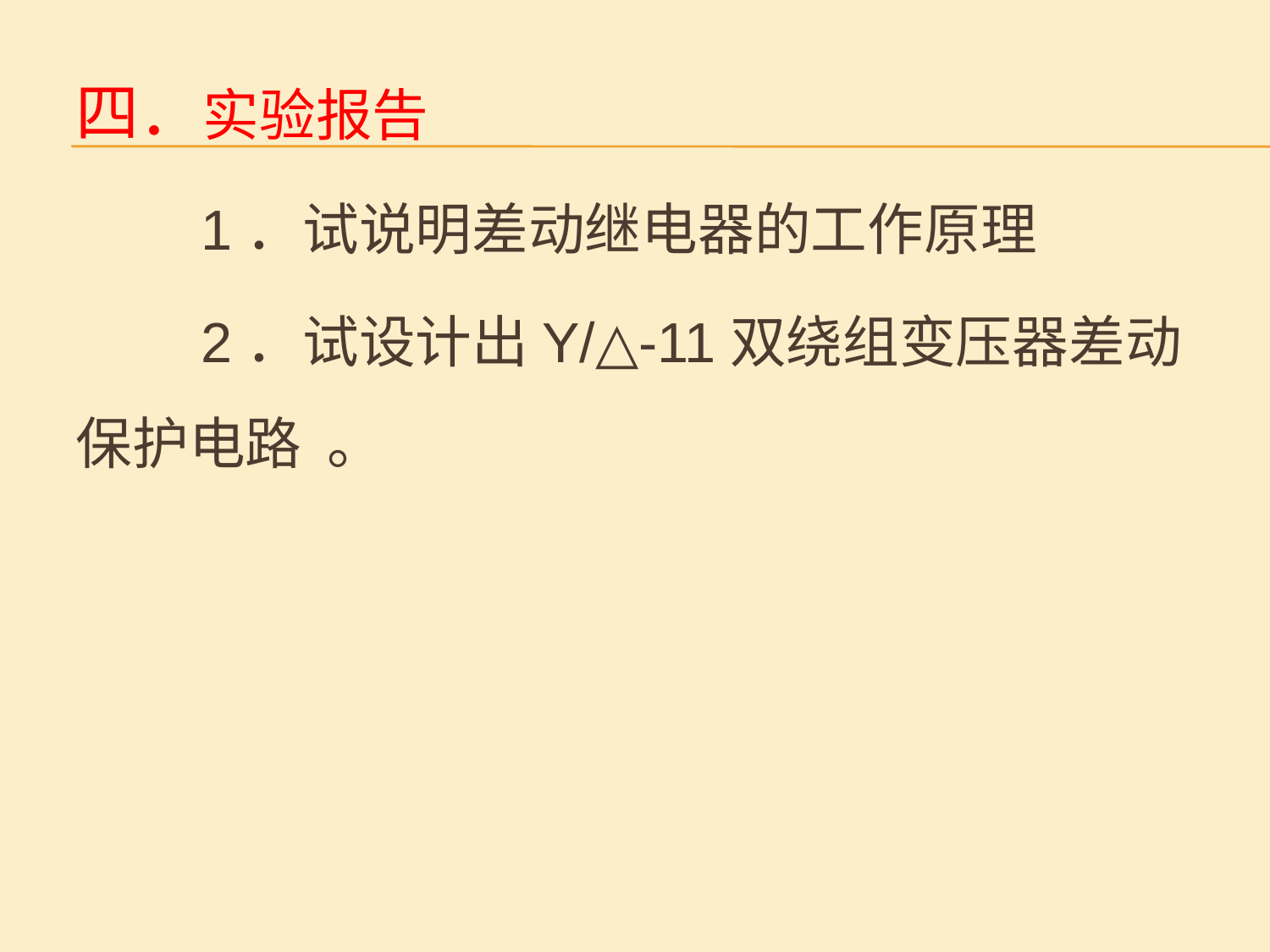

四．实验报告
        1．试说明差动继电器的工作原理
        2．试设计出Y/△-11双绕组变压器差动保护电路  。